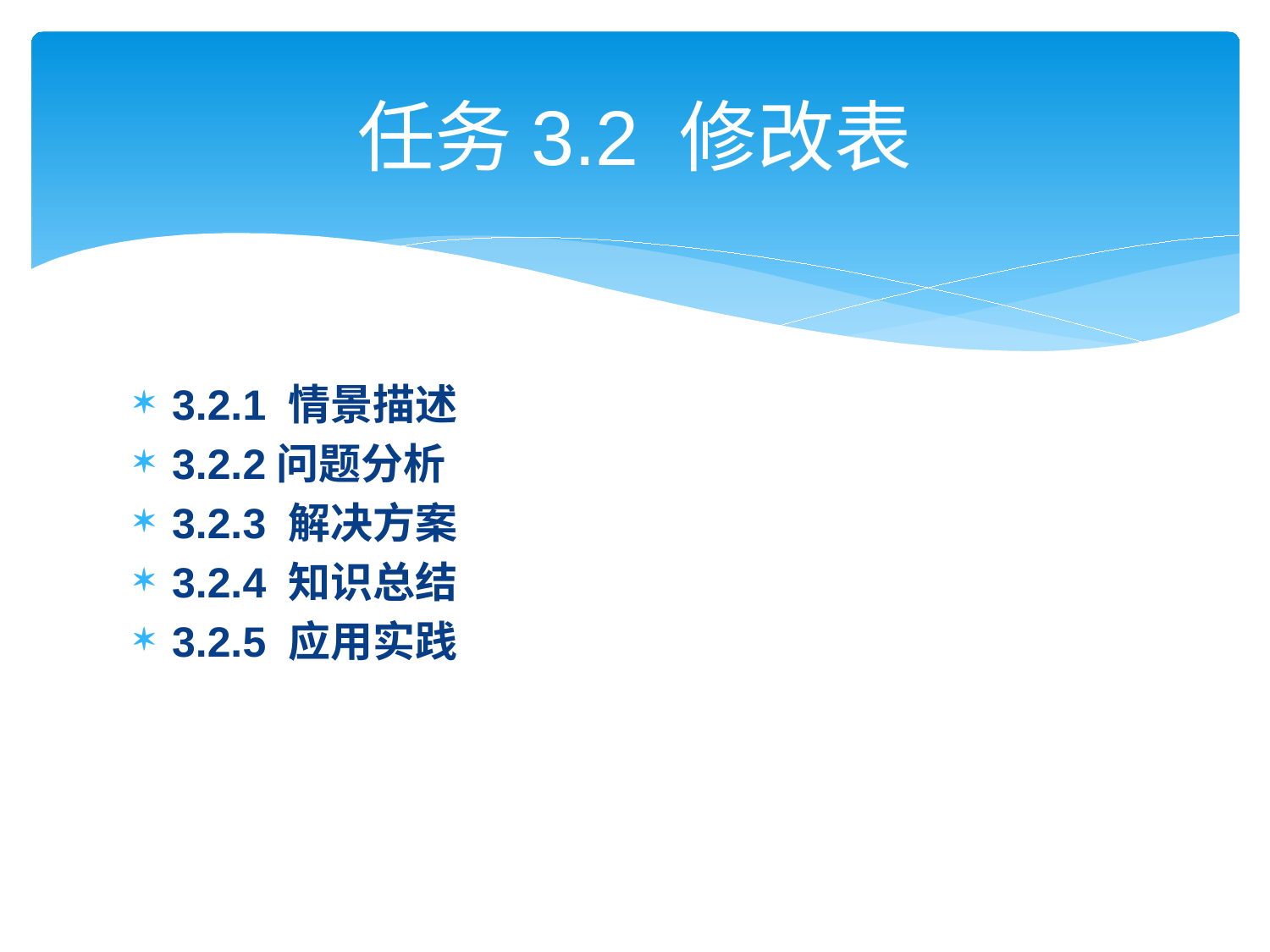

# 任务3.2 修改表
3.2.1 情景描述
3.2.2问题分析
3.2.3 解决方案
3.2.4 知识总结
3.2.5 应用实践